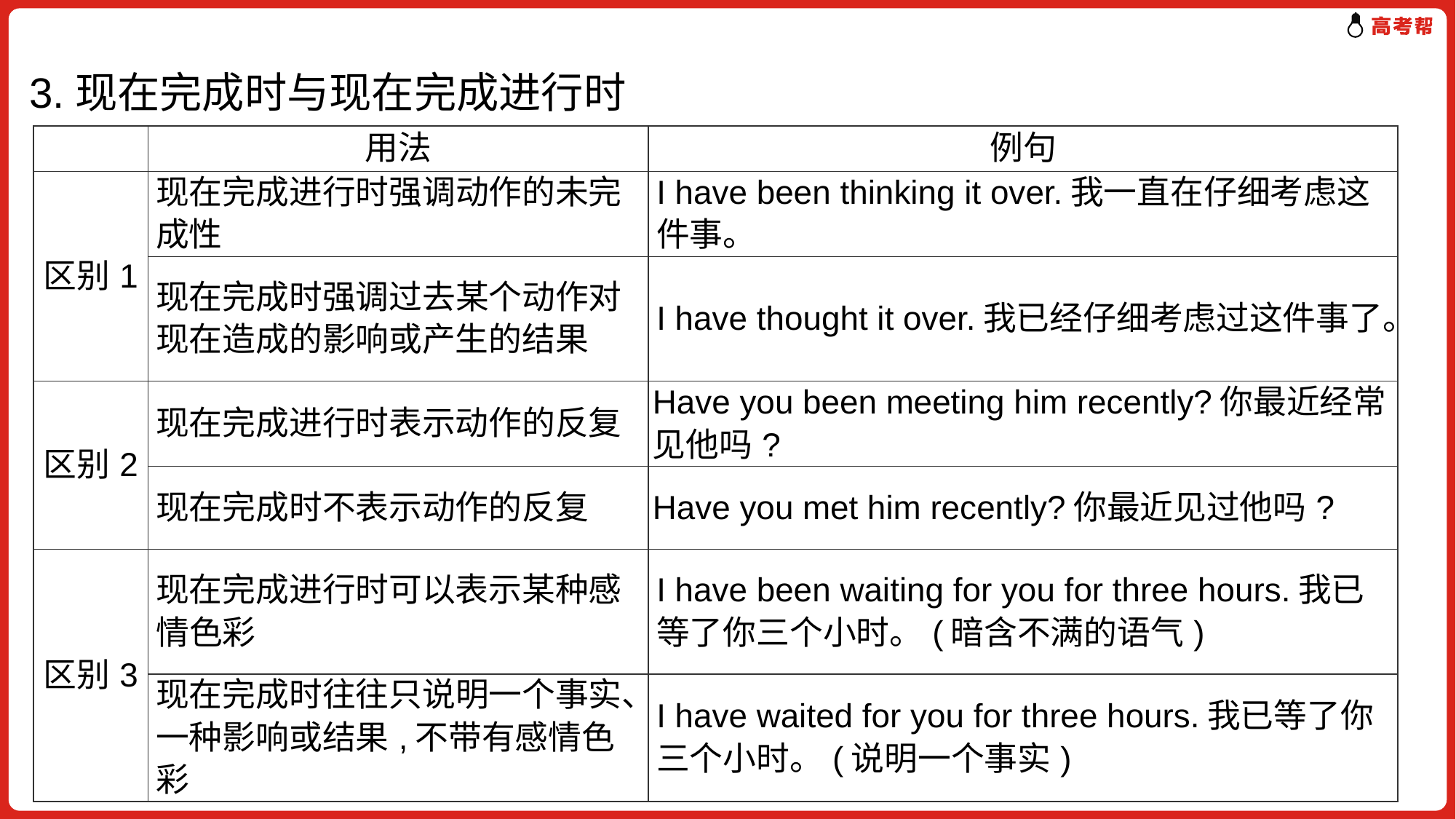

3.现在完成时与现在完成进行时

|  | 用法 | 例句 |
| --- | --- | --- |
| 区别1 | 现在完成进行时强调动作的未完成性 | I have been thinking it over.我一直在仔细考虑这件事。 |
|  | 现在完成时强调过去某个动作对现在造成的影响或产生的结果 | I have thought it over.我已经仔细考虑过这件事了。 |
| 区别2 | 现在完成进行时表示动作的反复 | Have you been meeting him recently?你最近经常见他吗? |
|  | 现在完成时不表示动作的反复 | Have you met him recently?你最近见过他吗? |
| 区别3 | 现在完成进行时可以表示某种感情色彩 | I have been waiting for you for three hours.我已等了你三个小时。(暗含不满的语气) |
|  | 现在完成时往往只说明一个事实、一种影响或结果,不带有感情色彩 | I have waited for you for three hours.我已等了你三个小时。(说明一个事实) |